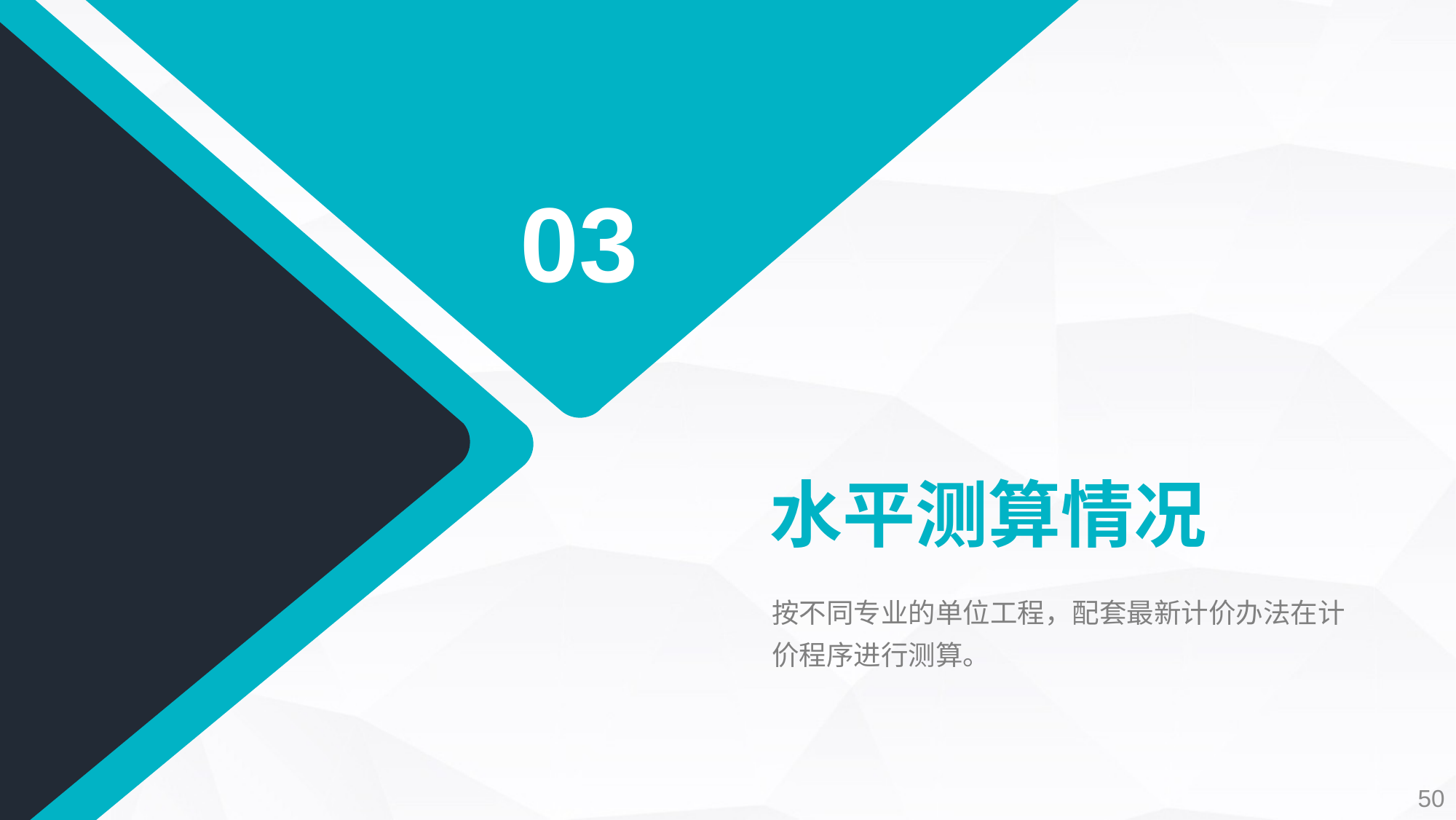

03
水平测算情况
按不同专业的单位工程，配套最新计价办法在计价程序进行测算。
50